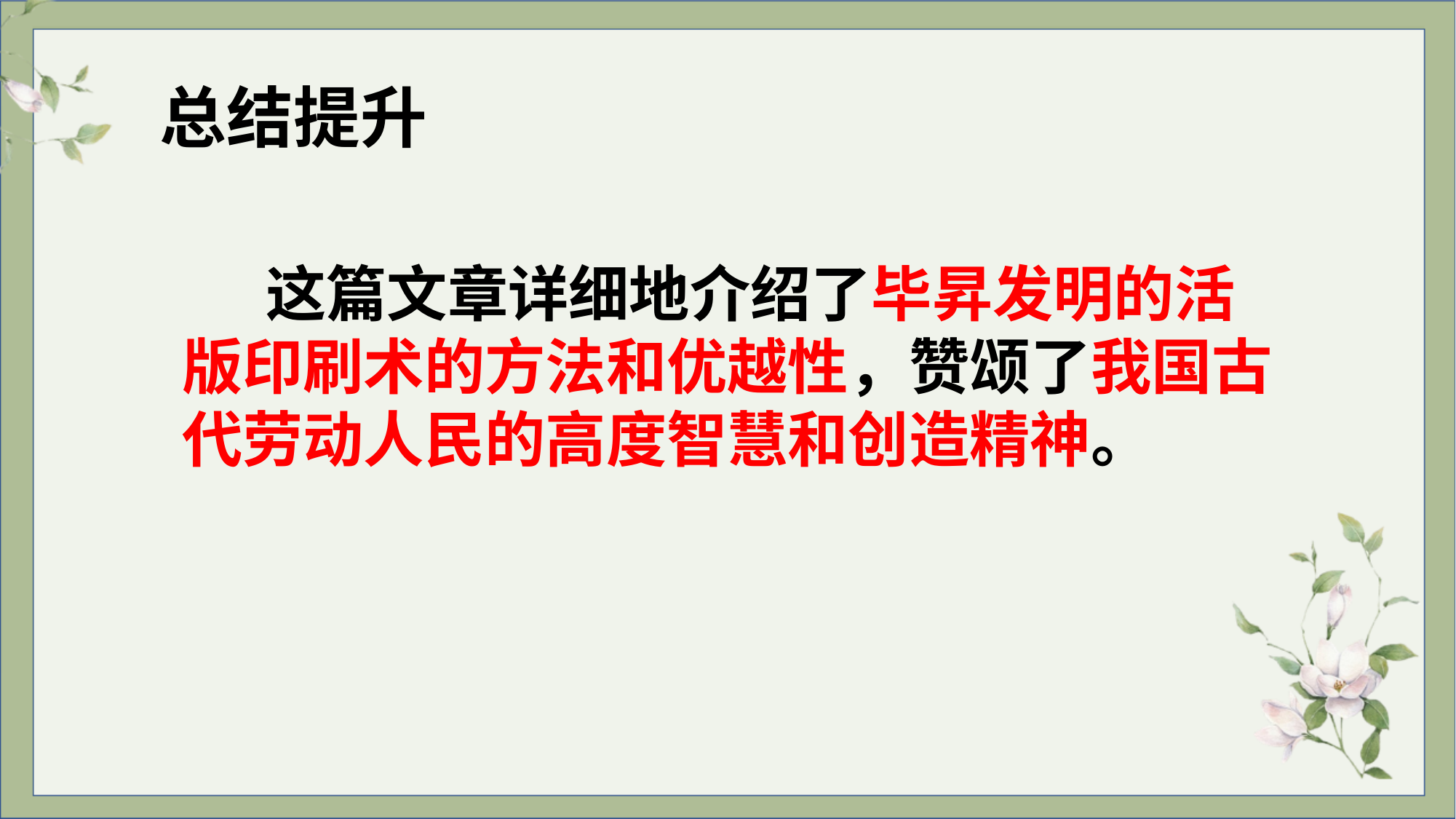

总结提升
     这篇文章详细地介绍了毕昇发明的活版印刷术的方法和优越性，赞颂了我国古代劳动人民的高度智慧和创造精神。